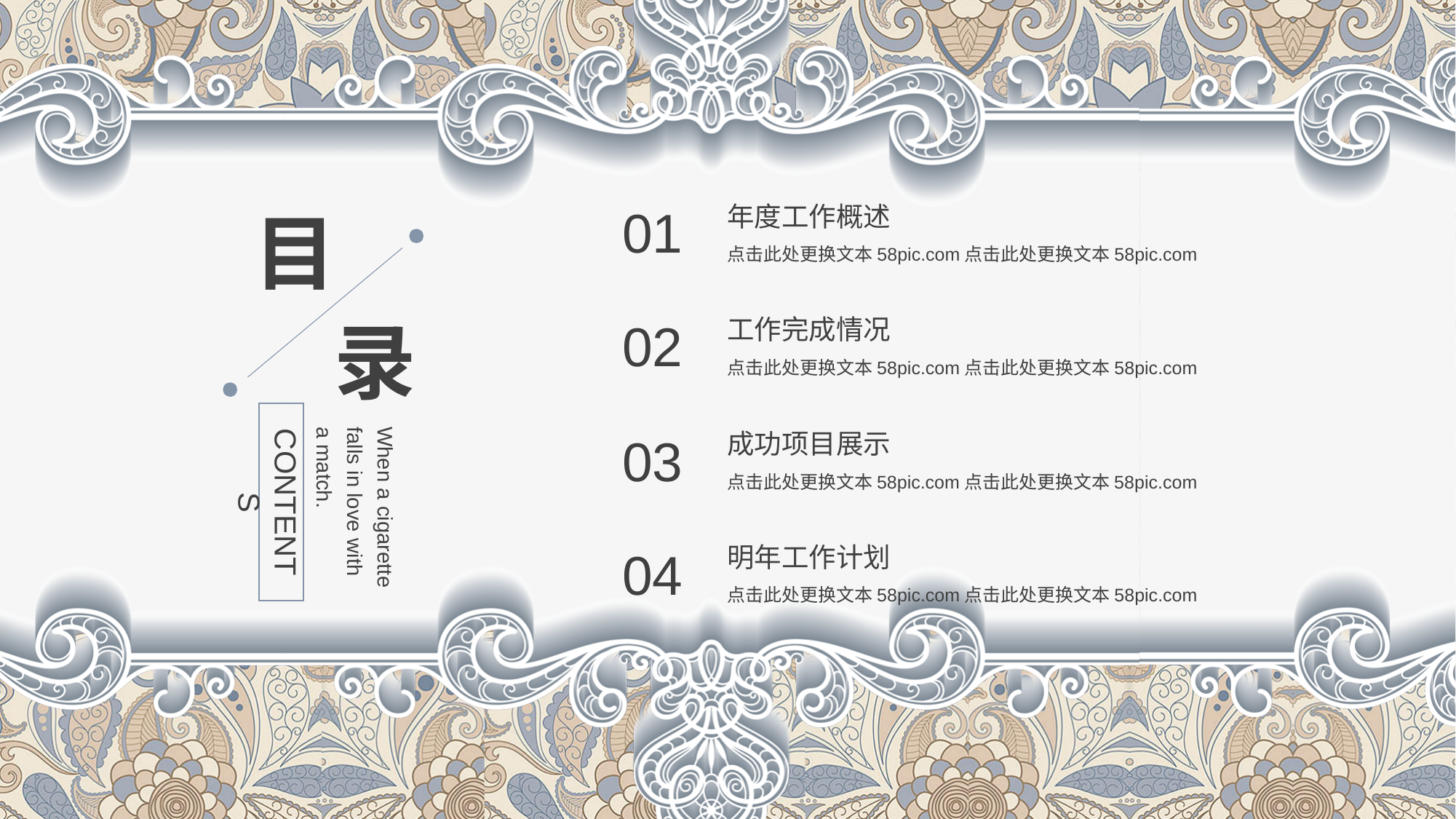

年度工作概述
点击此处更换文本58pic.com点击此处更换文本58pic.com
01
目

工作完成情况
点击此处更换文本58pic.com点击此处更换文本58pic.com
录
02

CONTENTS
成功项目展示
点击此处更换文本58pic.com点击此处更换文本58pic.com
When a cigarette falls in love with a match.
03
明年工作计划
点击此处更换文本58pic.com点击此处更换文本58pic.com
04